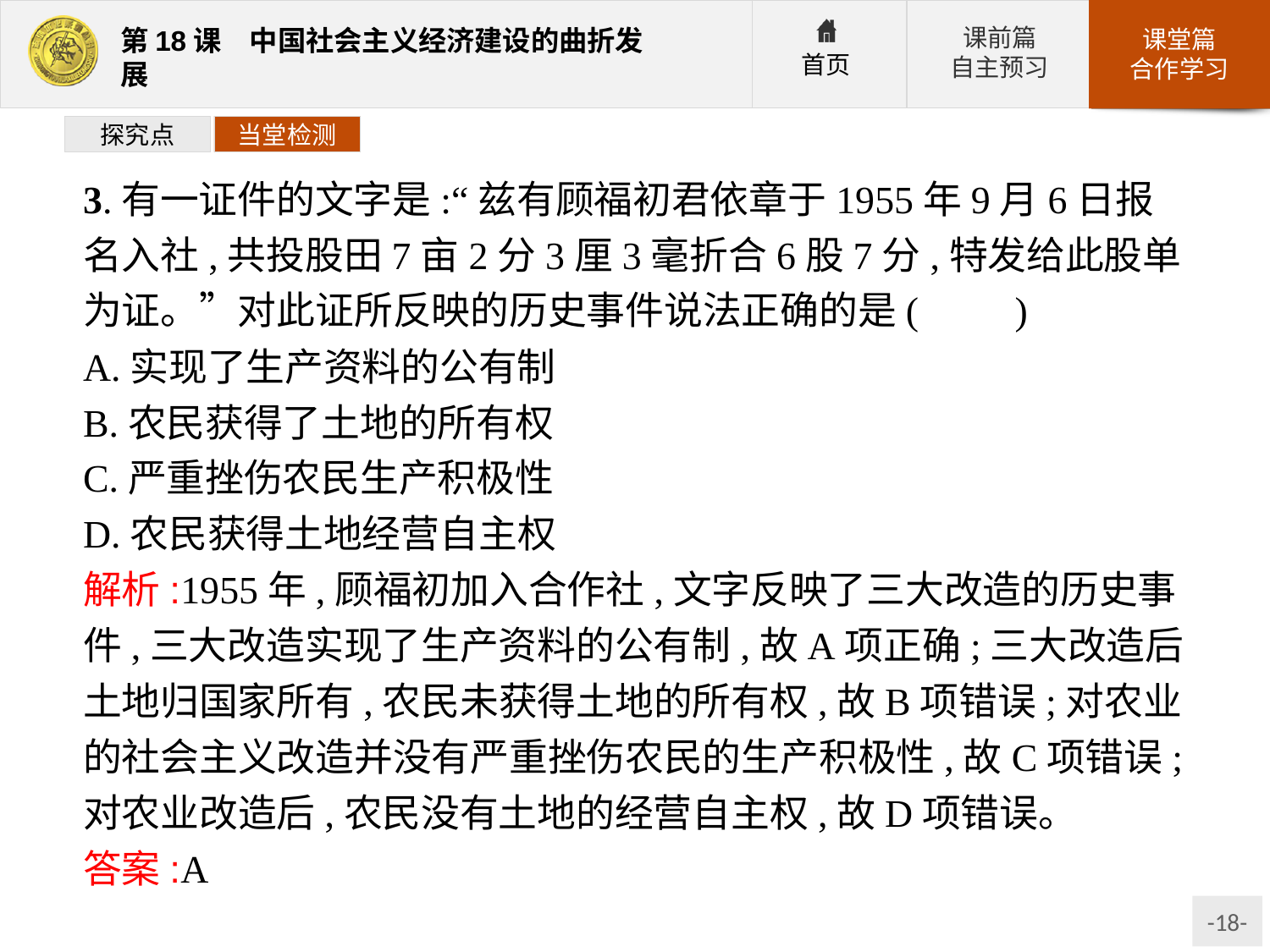

探究点
当堂检测
3.有一证件的文字是:“兹有顾福初君依章于1955年9月6日报名入社,共投股田7亩2分3厘3毫折合6股7分,特发给此股单为证。”对此证所反映的历史事件说法正确的是(　　)
A.实现了生产资料的公有制
B.农民获得了土地的所有权
C.严重挫伤农民生产积极性
D.农民获得土地经营自主权
解析:1955年,顾福初加入合作社,文字反映了三大改造的历史事件,三大改造实现了生产资料的公有制,故A项正确;三大改造后土地归国家所有,农民未获得土地的所有权,故B项错误;对农业的社会主义改造并没有严重挫伤农民的生产积极性,故C项错误;对农业改造后,农民没有土地的经营自主权,故D项错误。
答案:A